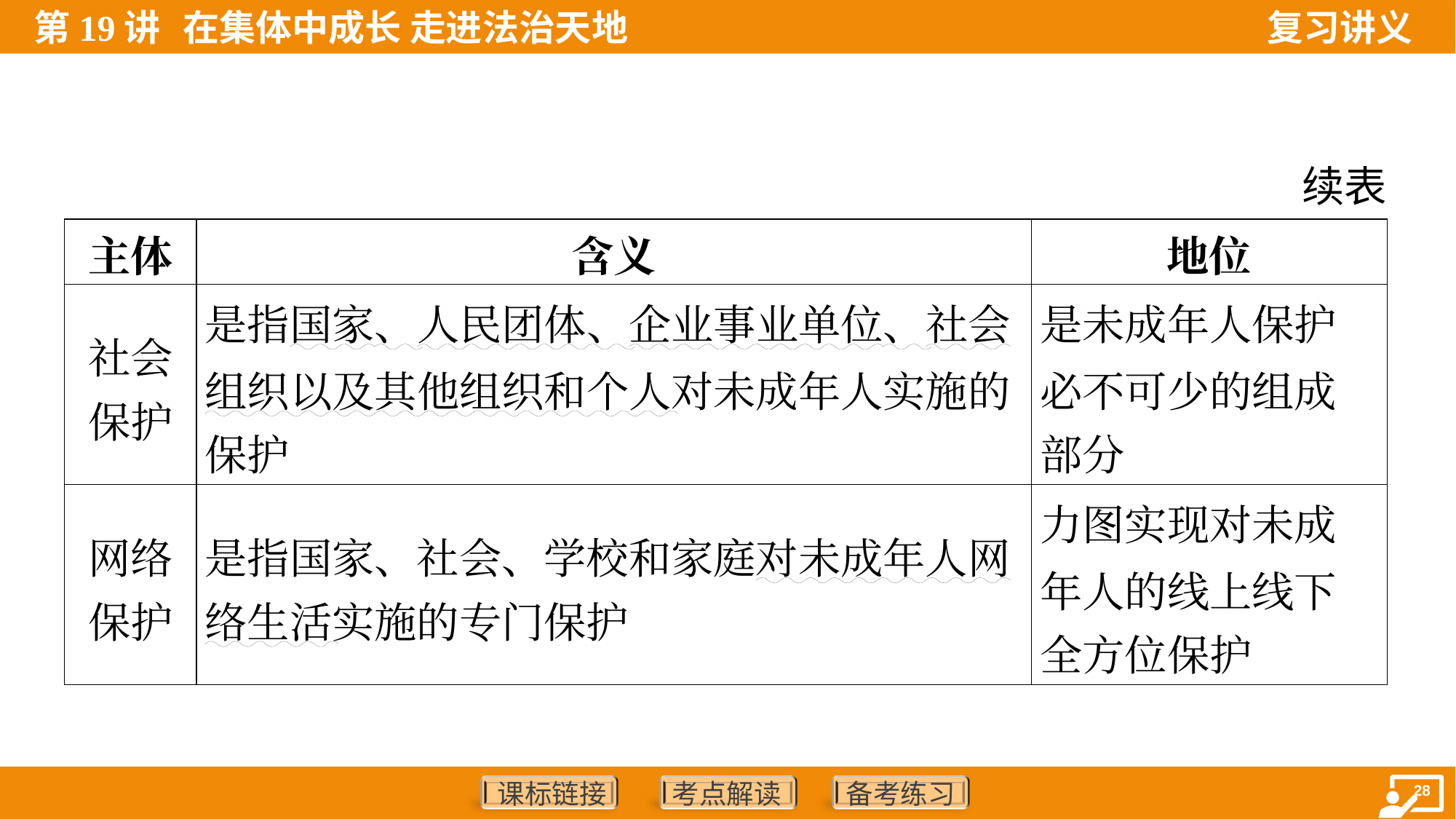

续表
| 主体 | 含义 | 地位 |
| --- | --- | --- |
| 社会 保护 | 是指国家、人民团体、企业事业单位、社会 组织以及其他组织和个人对未成年人实施的 保护 | 是未成年人保护 必不可少的组成 部分 |
| 网络 保护 | 是指国家、社会、学校和家庭对未成年人网 络生活实施的专门保护 | 力图实现对未成 年人的线上线下 全方位保护 |